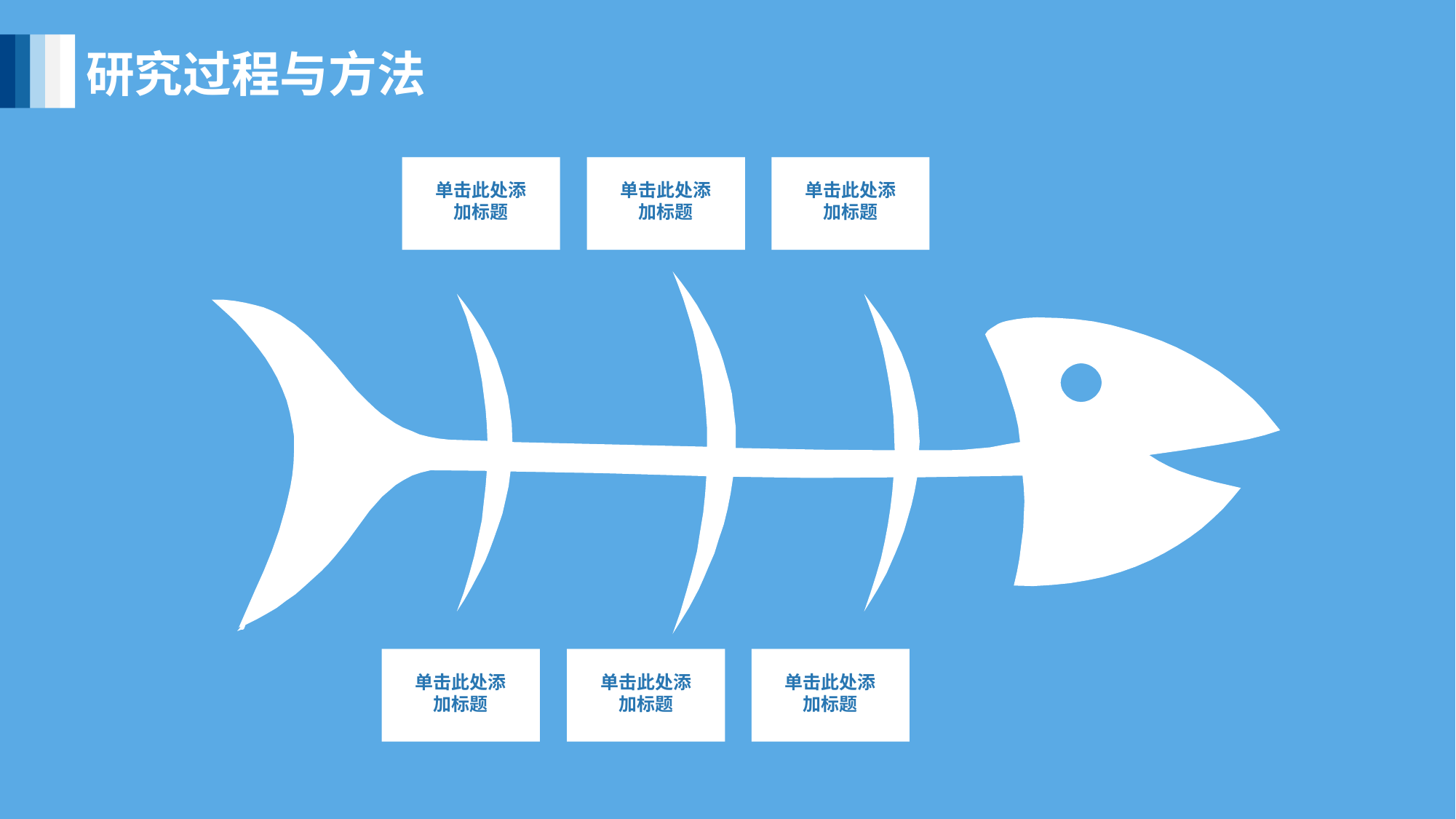

研究过程与方法

单击此处添加标题

单击此处添加标题

单击此处添加标题

单击此处添加标题

单击此处添加标题

单击此处添加标题